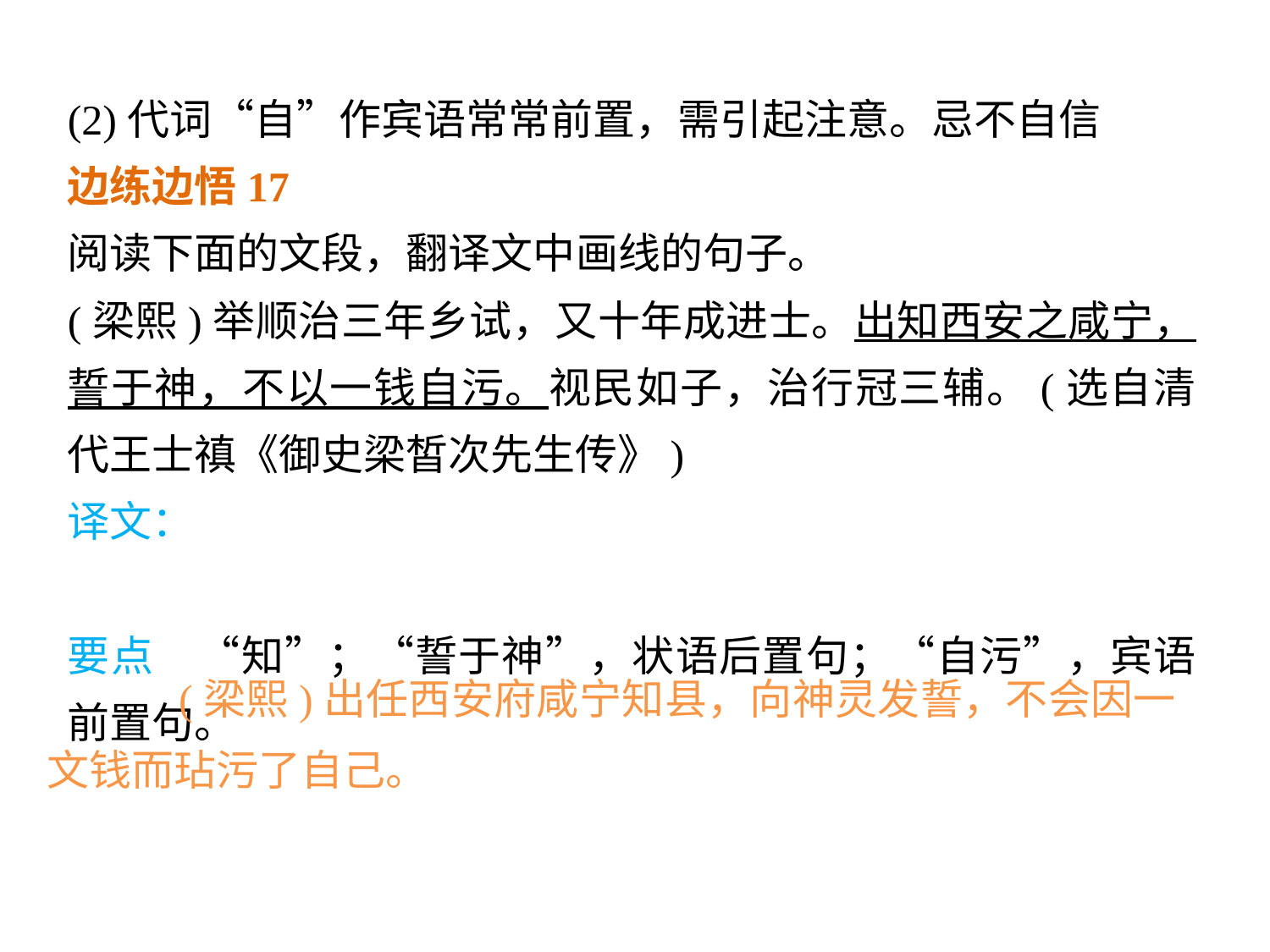

(2)代词“自”作宾语常常前置，需引起注意。忌不自信
边练边悟17
阅读下面的文段，翻译文中画线的句子。
(梁熙)举顺治三年乡试，又十年成进士。出知西安之咸宁，誓于神，不以一钱自污。视民如子，治行冠三辅。(选自清代王士禛《御史梁皙次先生传》)
译文：

要点　“知”；“誓于神”，状语后置句；“自污”，宾语前置句。
            (梁熙)出任西安府咸宁知县，向神灵发誓，不会因一文钱而玷污了自己。